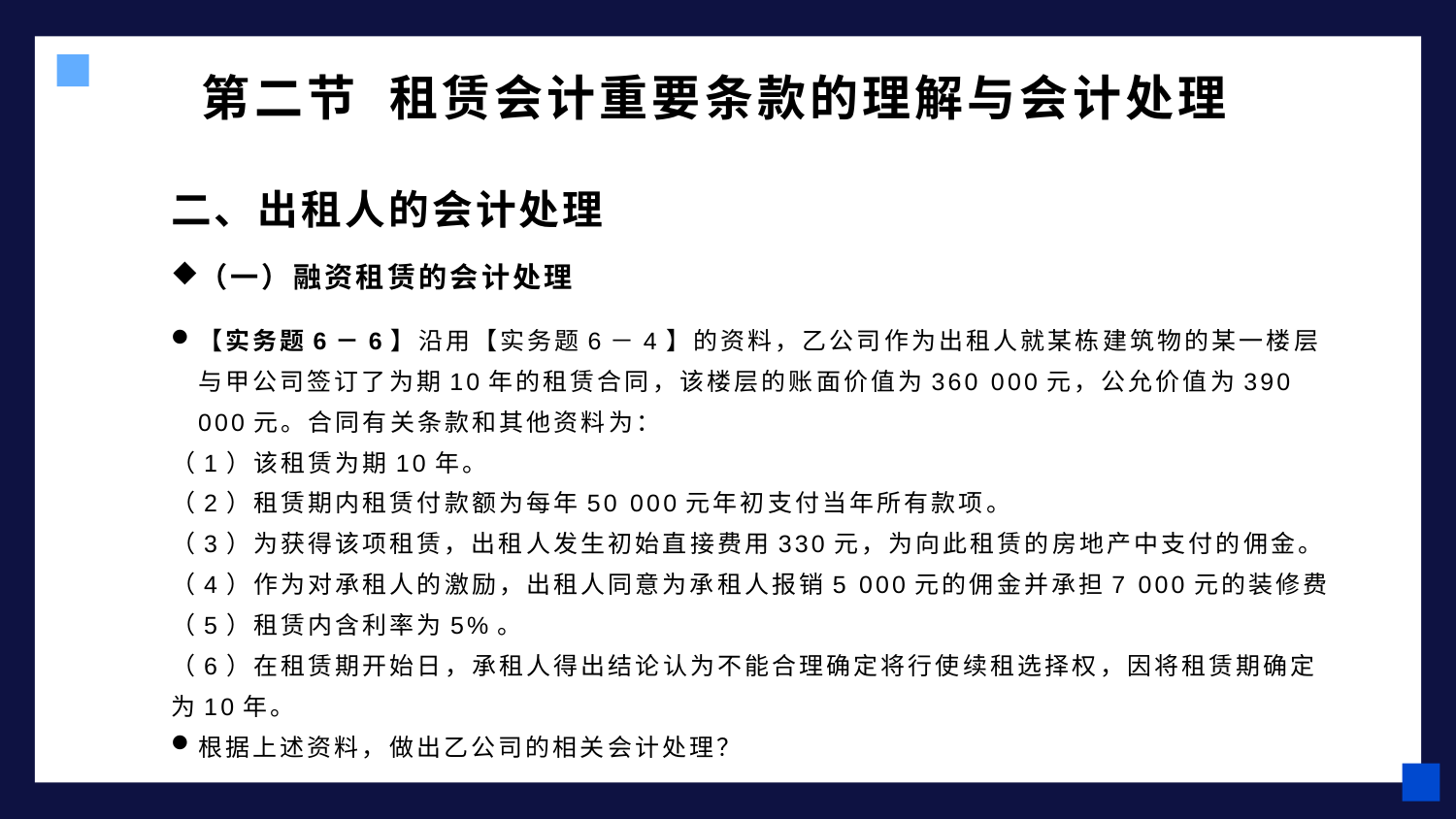

# 第二节  租赁会计重要条款的理解与会计处理
二、出租人的会计处理
（一）融资租赁的会计处理
【实务题6－6】沿用【实务题6－4】的资料，乙公司作为出租人就某栋建筑物的某一楼层与甲公司签订了为期10年的租赁合同，该楼层的账面价值为360 000元，公允价值为390 000元。合同有关条款和其他资料为：
（1）该租赁为期10年。
（2）租赁期内租赁付款额为每年50 000元年初支付当年所有款项。
（3）为获得该项租赁，出租人发生初始直接费用330元，为向此租赁的房地产中支付的佣金。
（4）作为对承租人的激励，出租人同意为承租人报销5 000元的佣金并承担7 000元的装修费
（5）租赁内含利率为5%。
（6）在租赁期开始日，承租人得出结论认为不能合理确定将行使续租选择权，因将租赁期确定为10年。
根据上述资料，做出乙公司的相关会计处理？